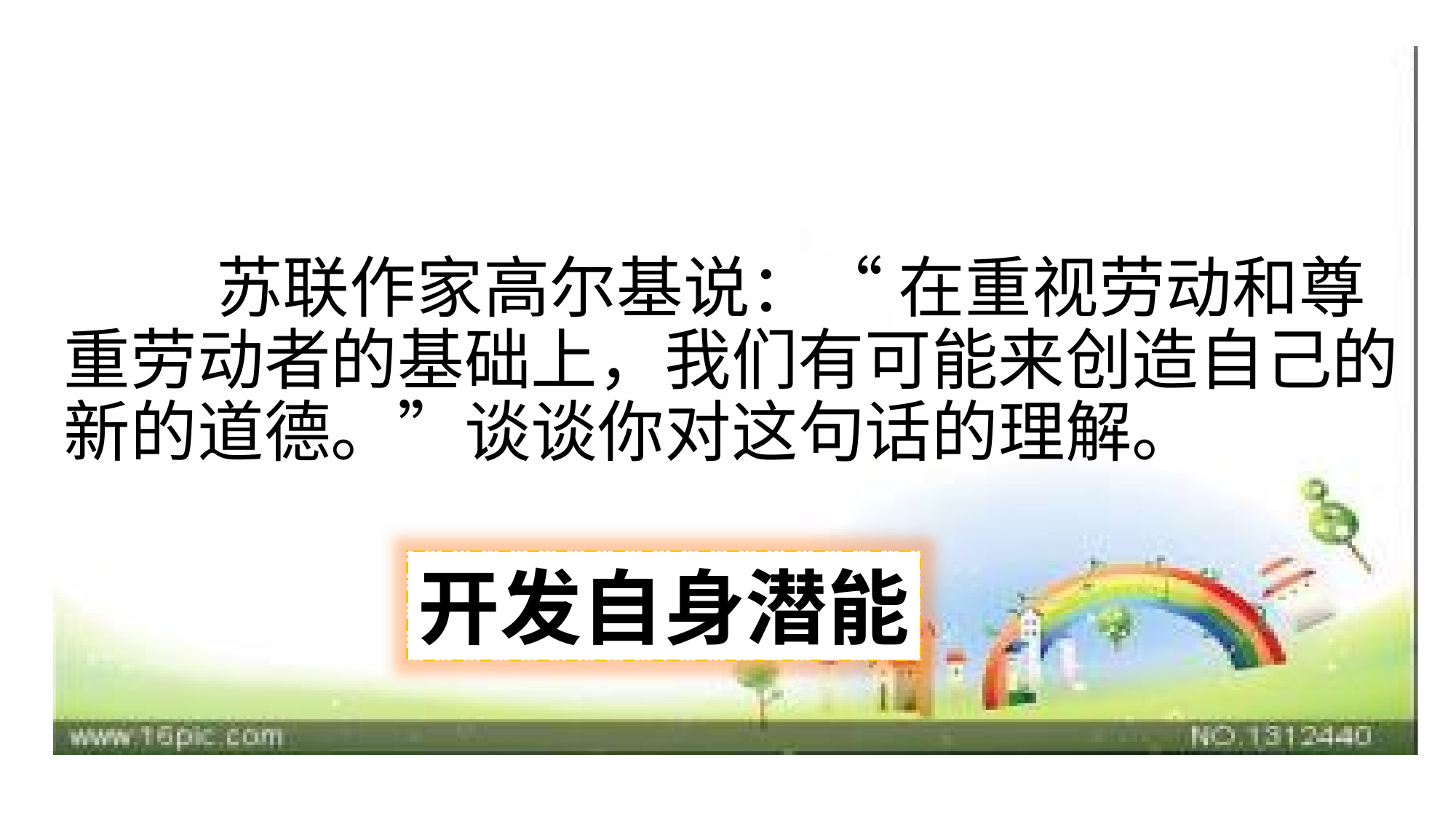

苏联作家高尔基说：“ 在重视劳动和尊重劳动者的基础上，我们有可能来创造自己的新的道德。”谈谈你对这句话的理解。
开发自身潜能